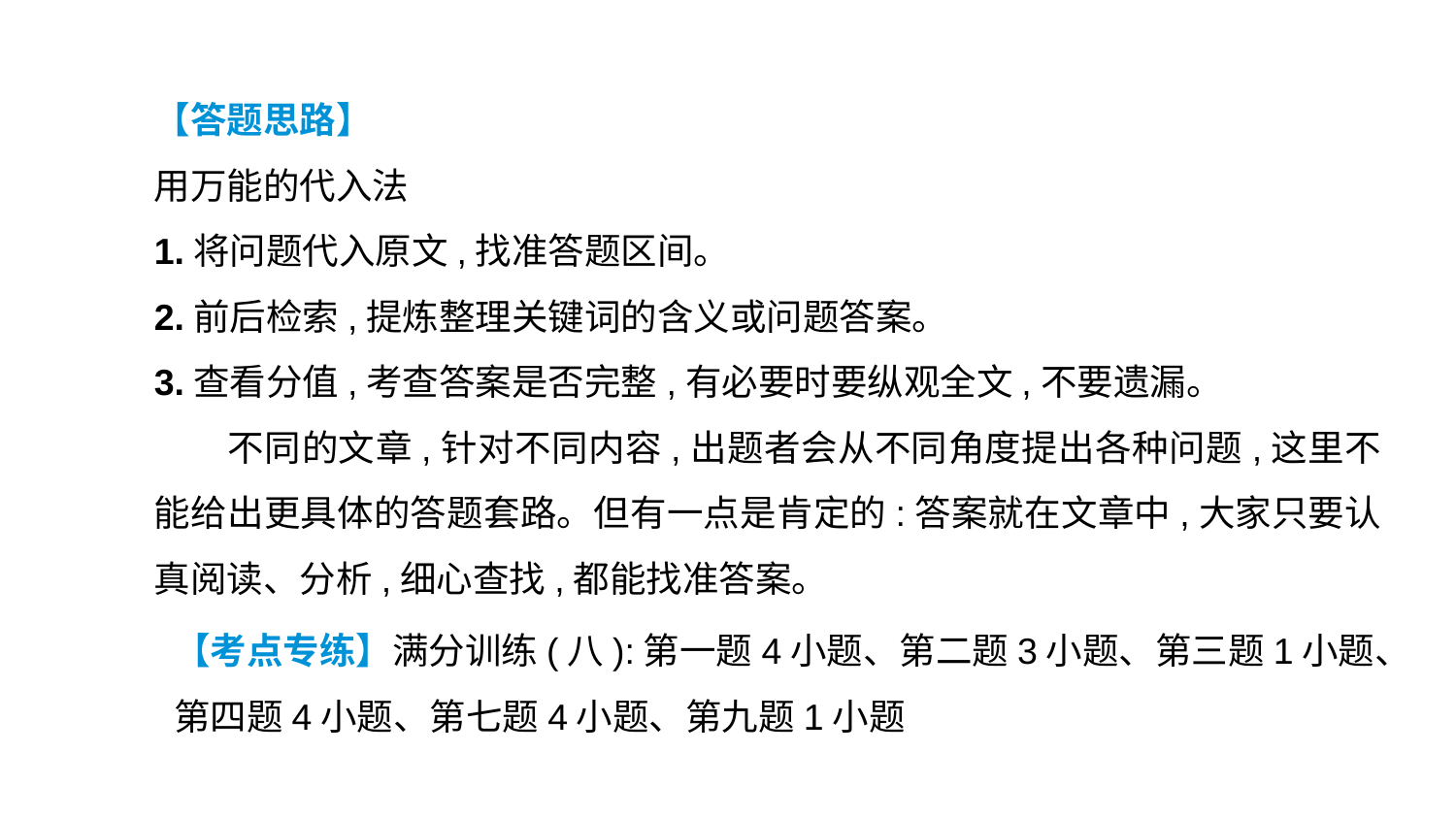

【答题思路】
用万能的代入法
1.将问题代入原文,找准答题区间。
2.前后检索,提炼整理关键词的含义或问题答案。
3.查看分值,考查答案是否完整,有必要时要纵观全文,不要遗漏。
　　不同的文章,针对不同内容,出题者会从不同角度提出各种问题,这里不能给出更具体的答题套路。但有一点是肯定的:答案就在文章中,大家只要认真阅读、分析,细心查找,都能找准答案。
【考点专练】满分训练(八):第一题4小题、第二题3小题、第三题1小题、第四题4小题、第七题4小题、第九题1小题